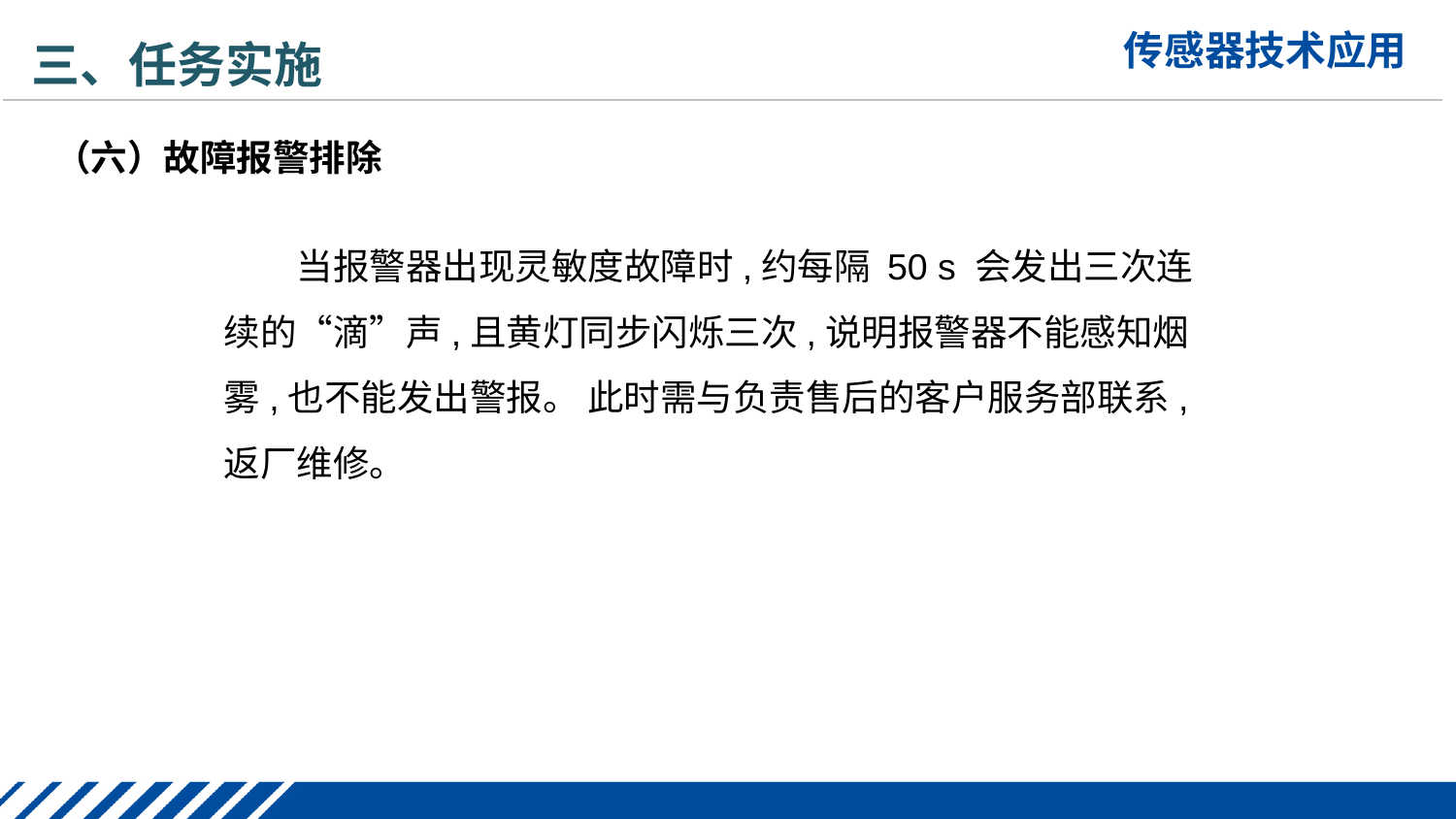

三、任务实施
（六）故障报警排除
当报警器出现灵敏度故障时,约每隔 50 s 会发出三次连续的“滴”声,且黄灯同步闪烁三次,说明报警器不能感知烟雾,也不能发出警报。 此时需与负责售后的客户服务部联系,返厂维修。